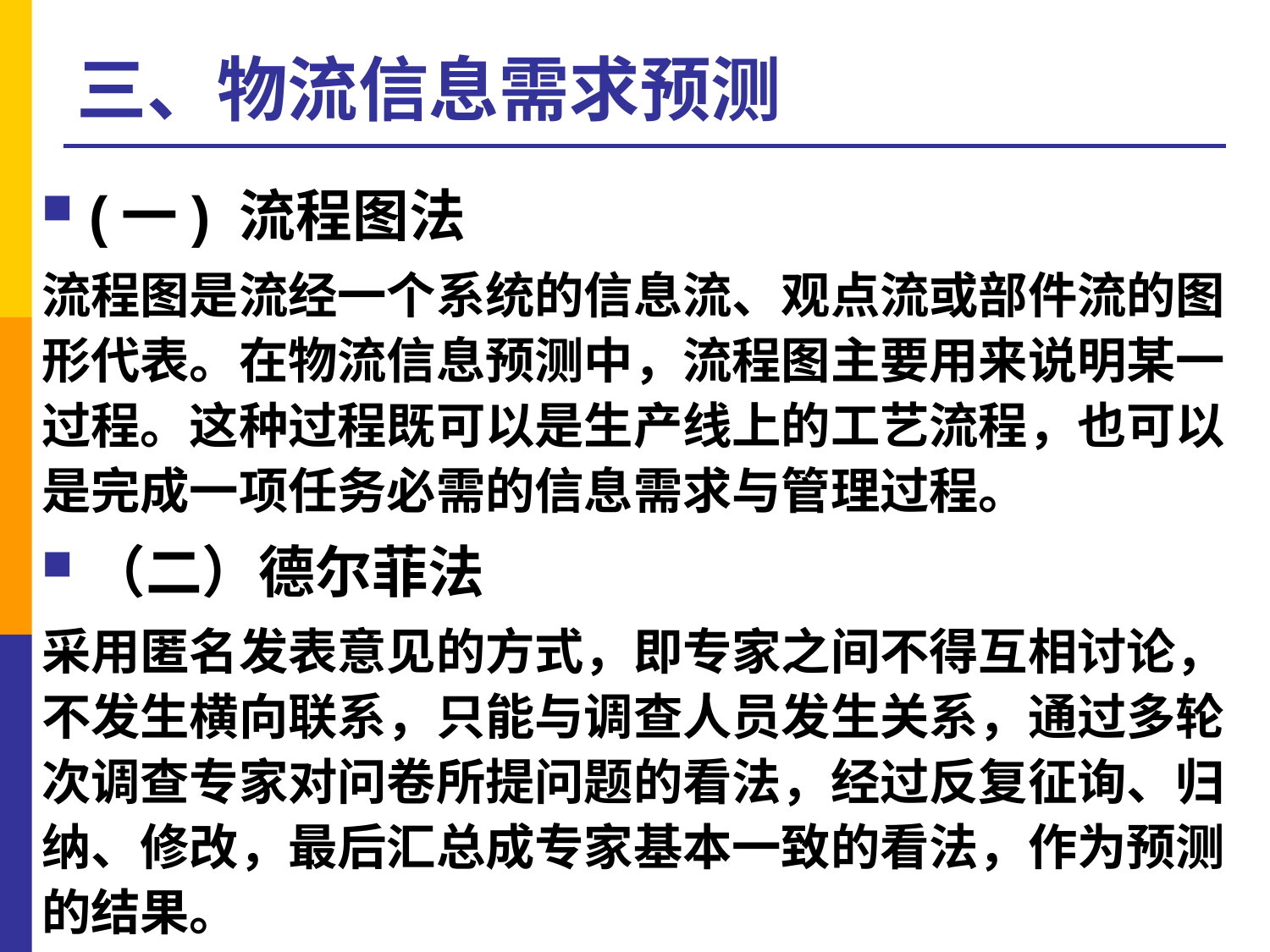

# 三、物流信息需求预测
(一) 流程图法
流程图是流经一个系统的信息流、观点流或部件流的图形代表。在物流信息预测中，流程图主要用来说明某一过程。这种过程既可以是生产线上的工艺流程，也可以是完成一项任务必需的信息需求与管理过程。
（二）德尔菲法
采用匿名发表意见的方式，即专家之间不得互相讨论，不发生横向联系，只能与调查人员发生关系，通过多轮次调查专家对问卷所提问题的看法，经过反复征询、归纳、修改，最后汇总成专家基本一致的看法，作为预测的结果。